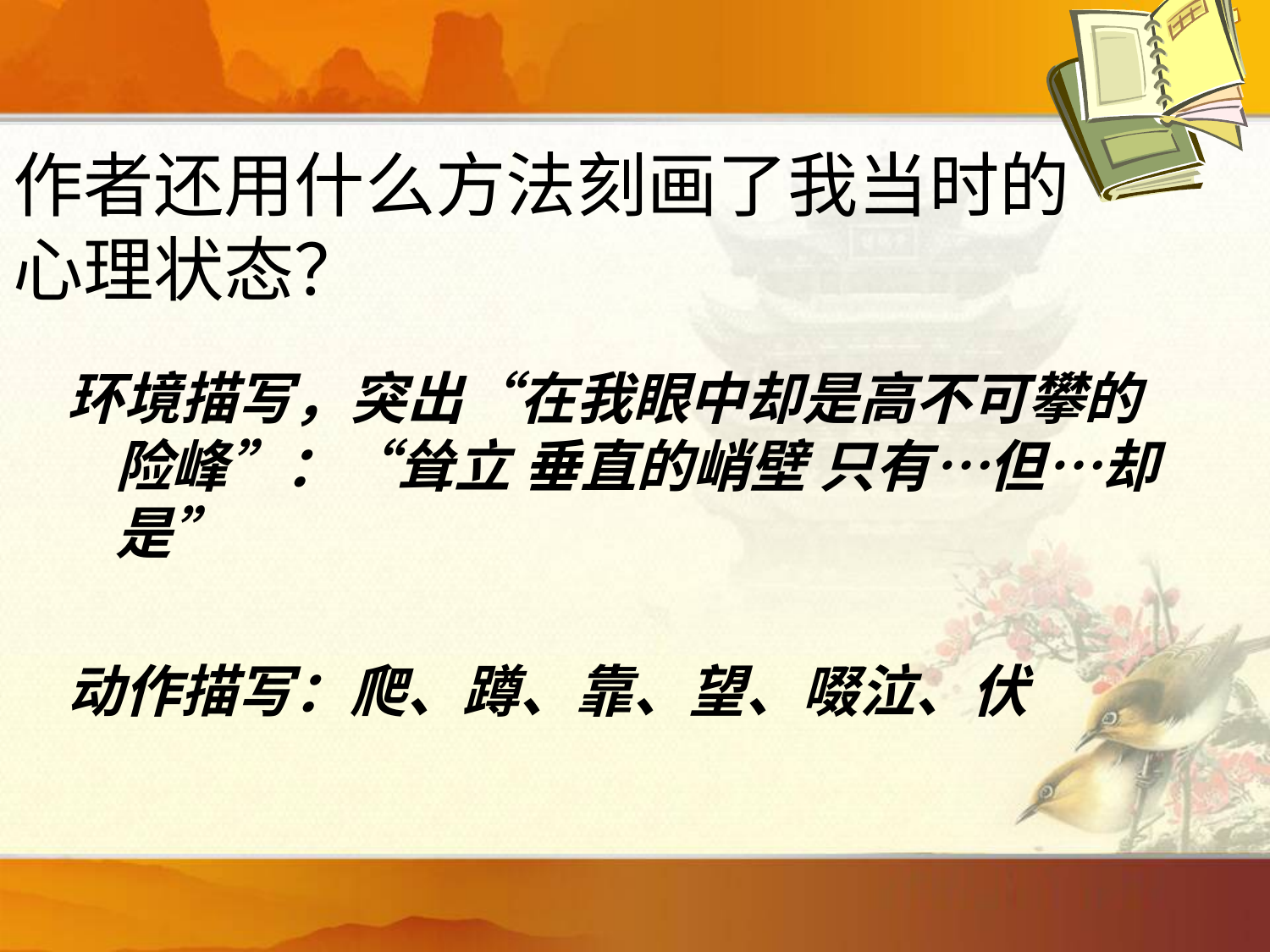

# 作者还用什么方法刻画了我当时的 心理状态？
环境描写，突出“在我眼中却是高不可攀的险峰”：“耸立 垂直的峭壁 只有…但…却是”

动作描写：爬、蹲、靠、望、啜泣、伏